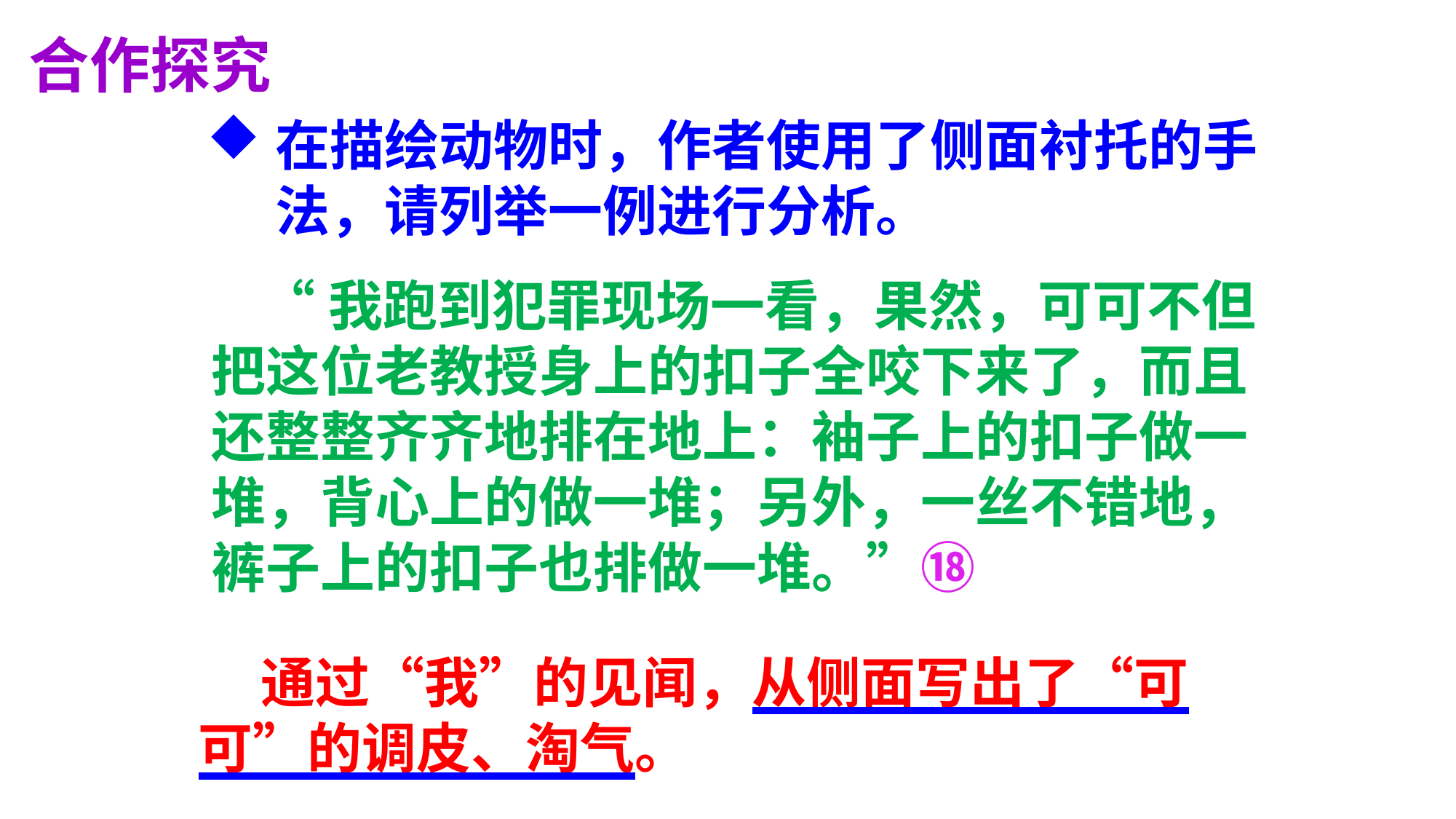

合作探究
在描绘动物时，作者使用了侧面衬托的手法，请列举一例进行分析。
    “我跑到犯罪现场一看，果然，可可不但把这位老教授身上的扣子全咬下来了，而且还整整齐齐地排在地上：袖子上的扣子做一堆，背心上的做一堆；另外，一丝不错地，裤子上的扣子也排做一堆。”⑱
    通过“我”的见闻，从侧面写出了“可可”的调皮、淘气。